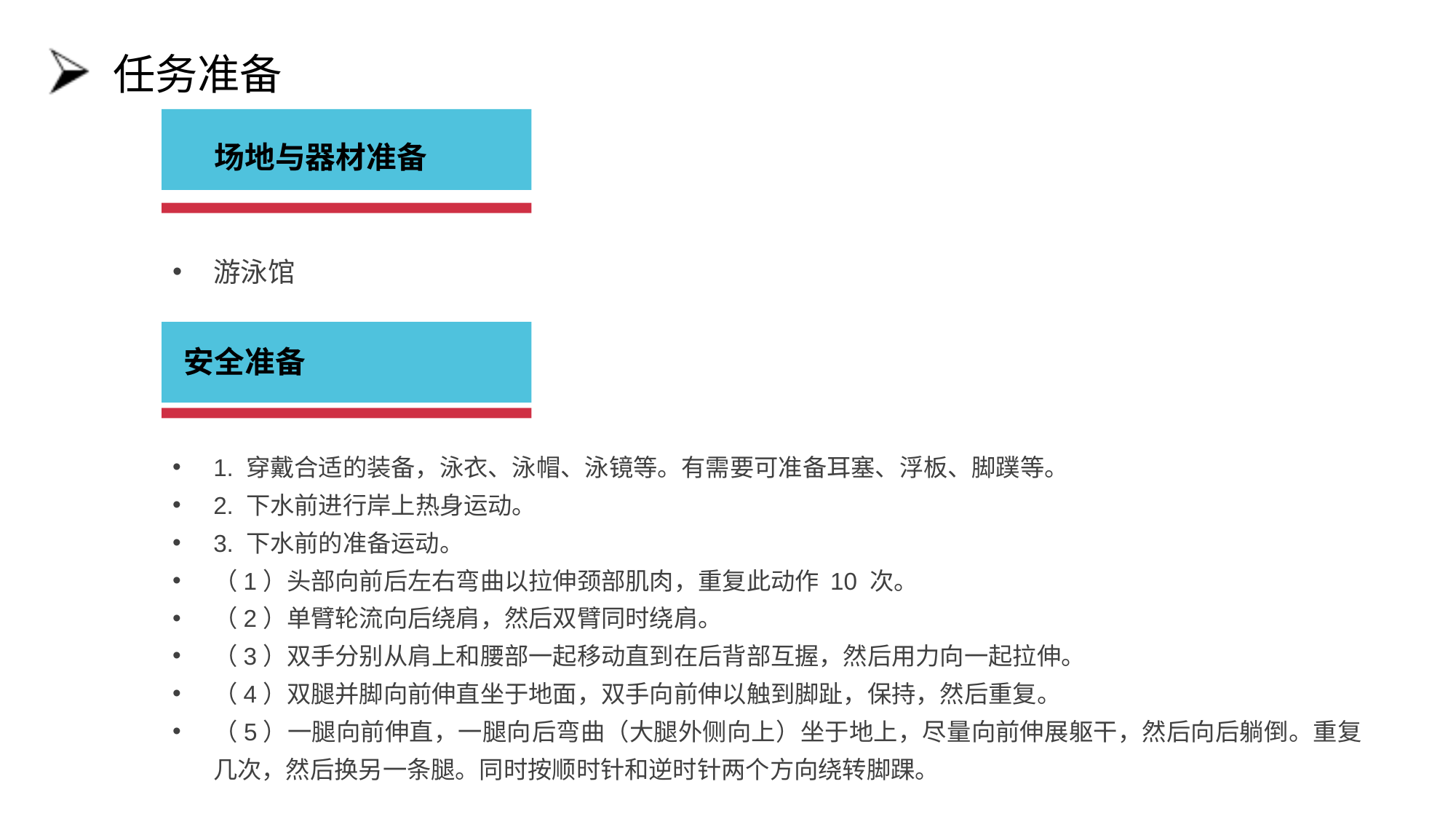

# 任务准备

　场地与器材准备

游泳馆

安全准备

1. 穿戴合适的装备，泳衣、泳帽、泳镜等。有需要可准备耳塞、浮板、脚蹼等。
2. 下水前进行岸上热身运动。
3. 下水前的准备运动。
（1）头部向前后左右弯曲以拉伸颈部肌肉，重复此动作 10 次。
（2）单臂轮流向后绕肩，然后双臂同时绕肩。
（3）双手分别从肩上和腰部一起移动直到在后背部互握，然后用力向一起拉伸。
（4）双腿并脚向前伸直坐于地面，双手向前伸以触到脚趾，保持，然后重复。
（5）一腿向前伸直，一腿向后弯曲（大腿外侧向上）坐于地上，尽量向前伸展躯干，然后向后躺倒。重复几次，然后换另一条腿。同时按顺时针和逆时针两个方向绕转脚踝。